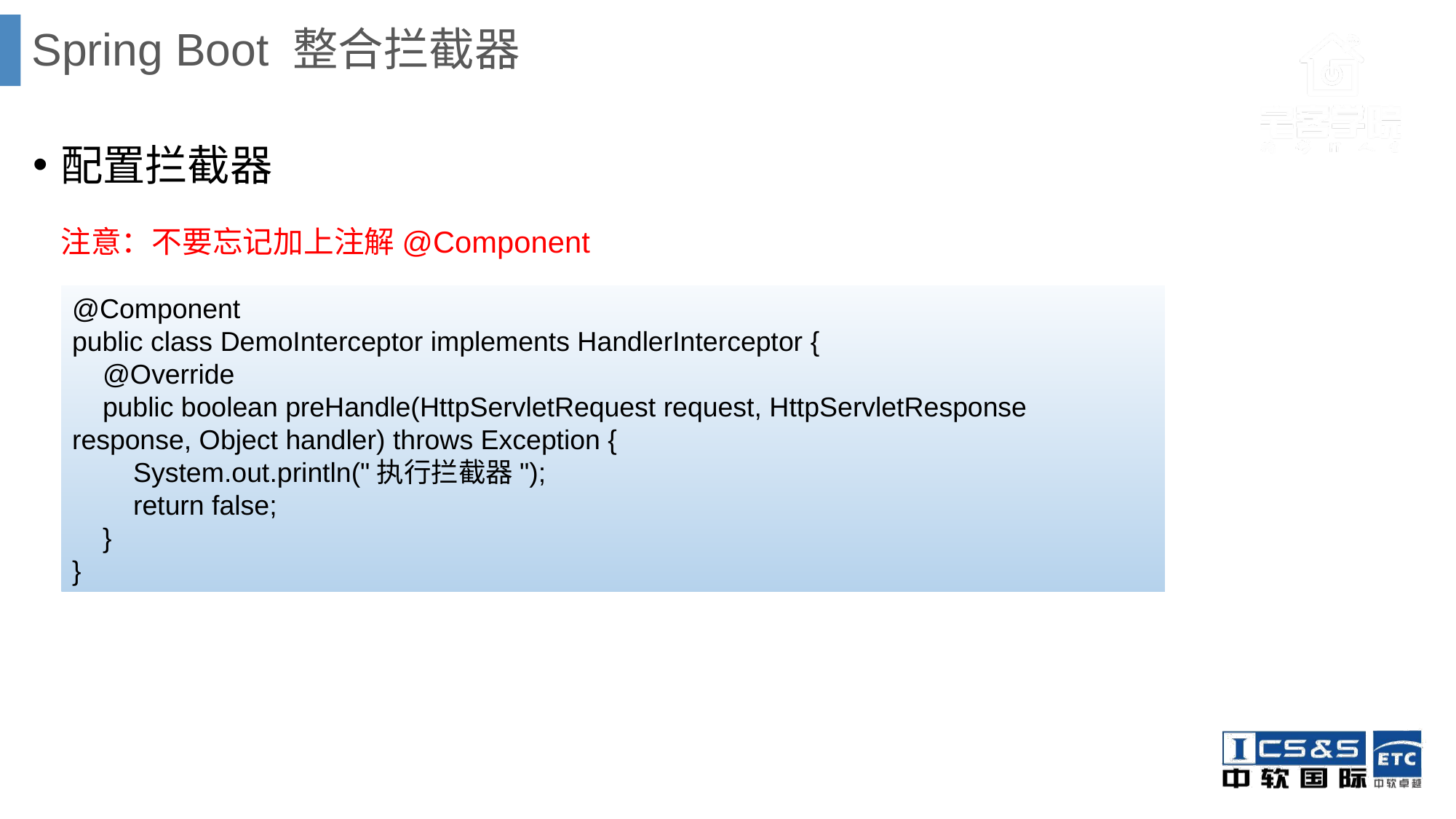

# Spring Boot 整合拦截器
配置拦截器
   注意：不要忘记加上注解@Component

@Component
public class DemoInterceptor implements HandlerInterceptor {
    @Override
    public boolean preHandle(HttpServletRequest request, HttpServletResponse response, Object handler) throws Exception {
        System.out.println("执行拦截器");
        return false;
    }
}